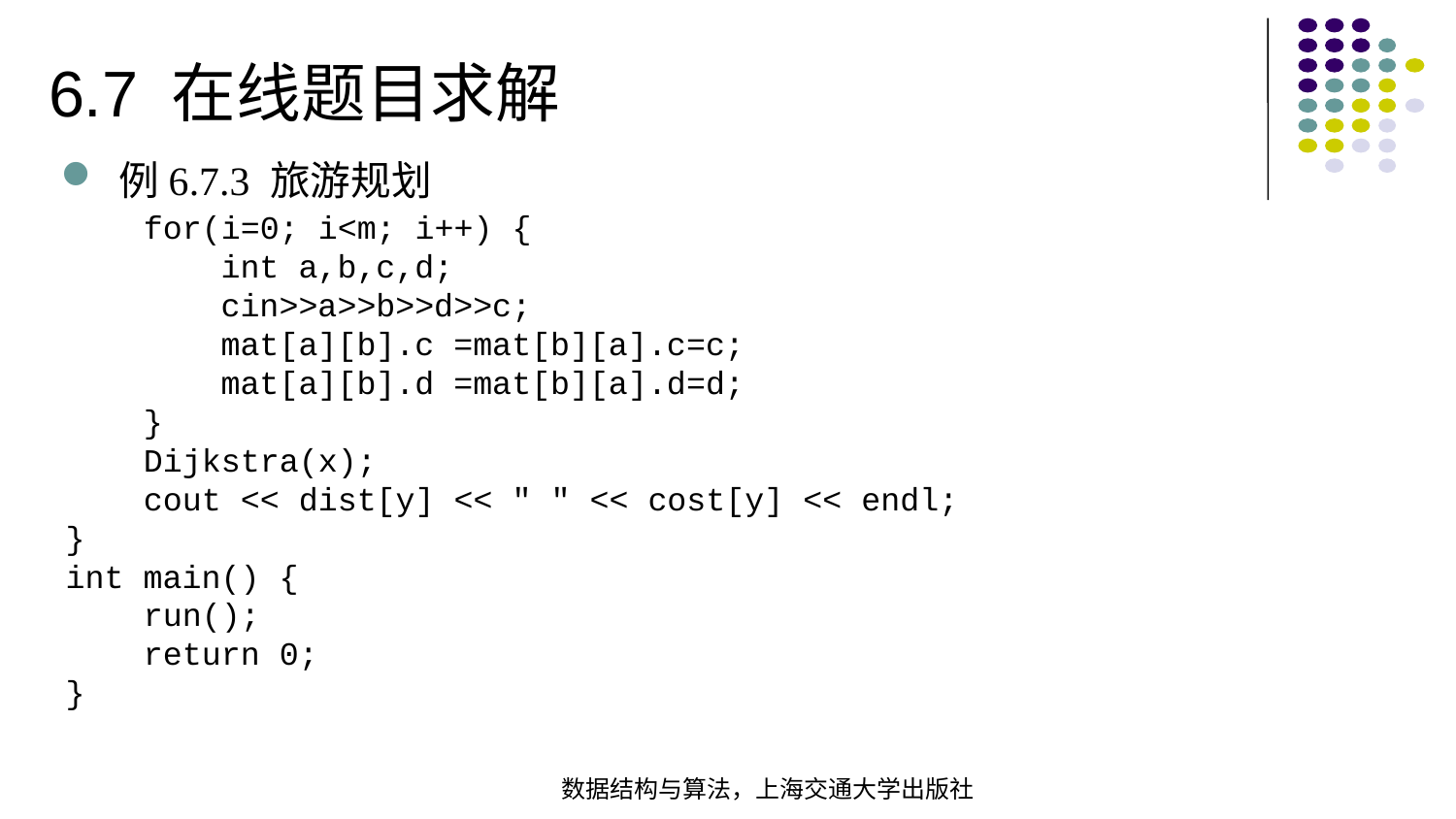

6.7 在线题目求解
例6.7.3 旅游规划
    for(i=0; i<m; i++) {        int a,b,c,d;        cin>>a>>b>>d>>c;        mat[a][b].c =mat[b][a].c=c;        mat[a][b].d =mat[b][a].d=d;    }
    Dijkstra(x);    cout << dist[y] << " " << cost[y] << endl;
}
int main() {    run();    return 0;
}